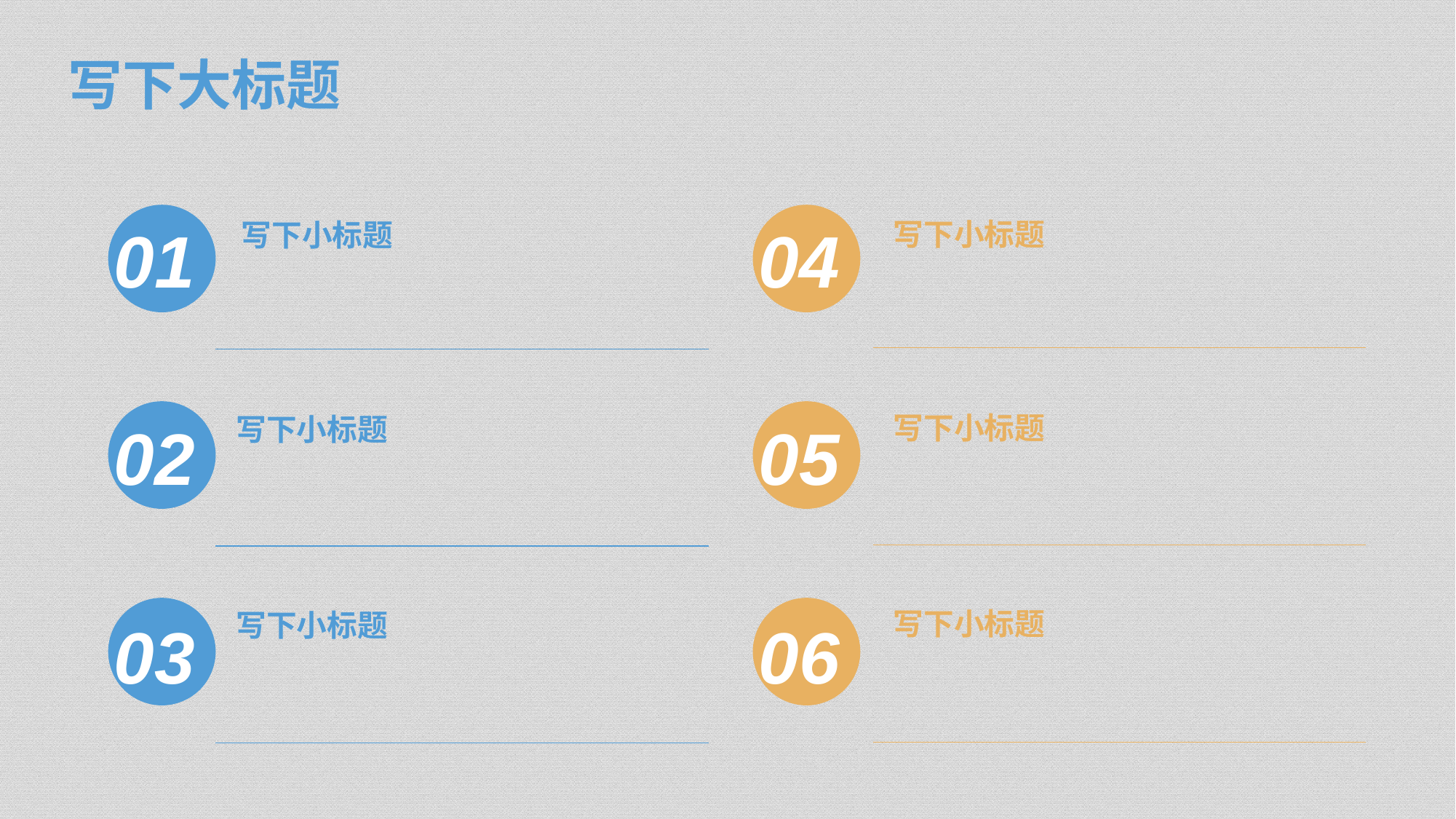

写下大标题

01
04
写下小标题
写下小标题

写下小标题
写下小标题
02
05

写下小标题
写下小标题
03
06